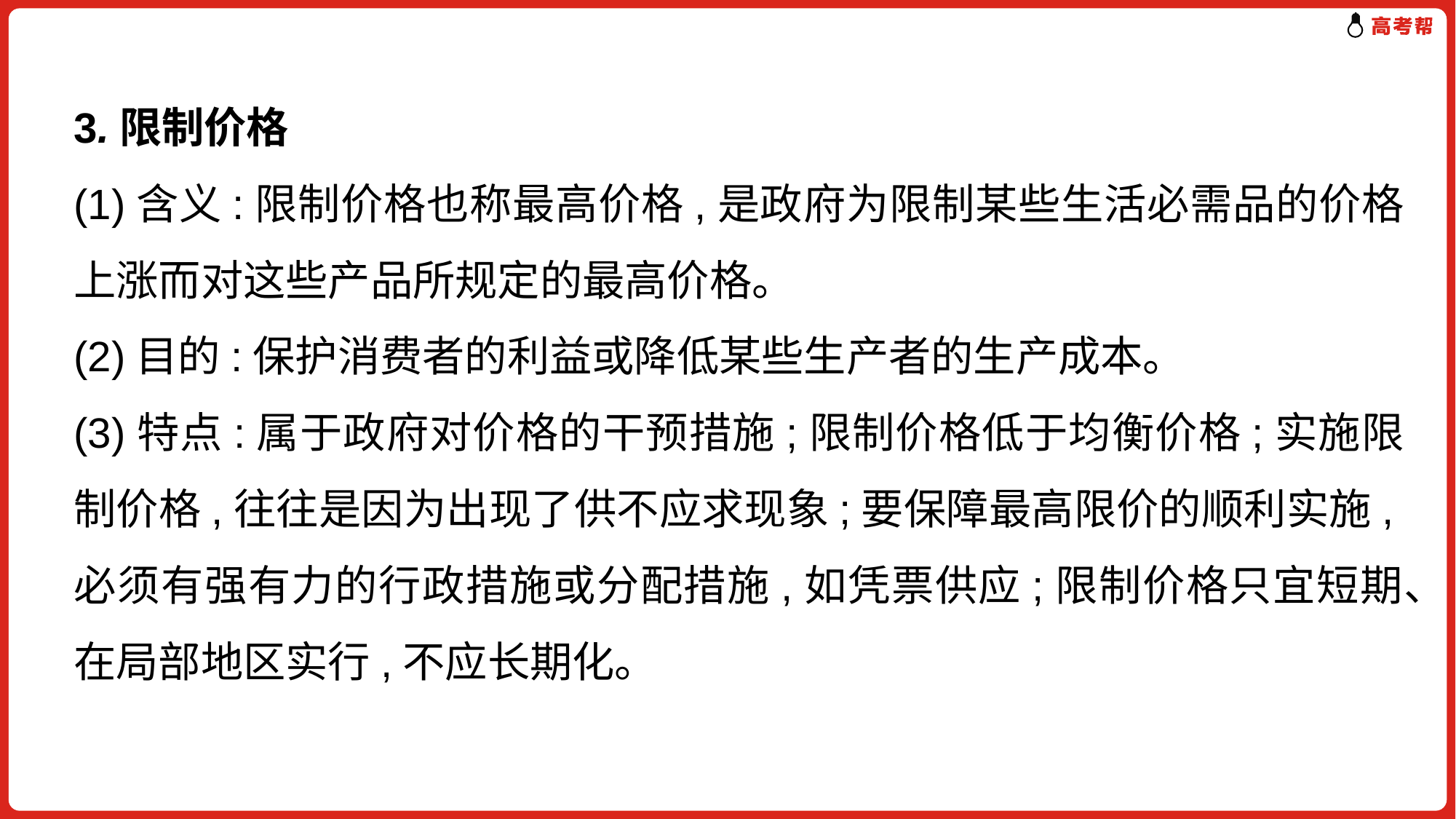

3.限制价格
(1)含义:限制价格也称最高价格,是政府为限制某些生活必需品的价格上涨而对这些产品所规定的最高价格。
(2)目的:保护消费者的利益或降低某些生产者的生产成本。
(3)特点:属于政府对价格的干预措施;限制价格低于均衡价格;实施限制价格,往往是因为出现了供不应求现象;要保障最高限价的顺利实施,必须有强有力的行政措施或分配措施,如凭票供应;限制价格只宜短期、在局部地区实行,不应长期化。